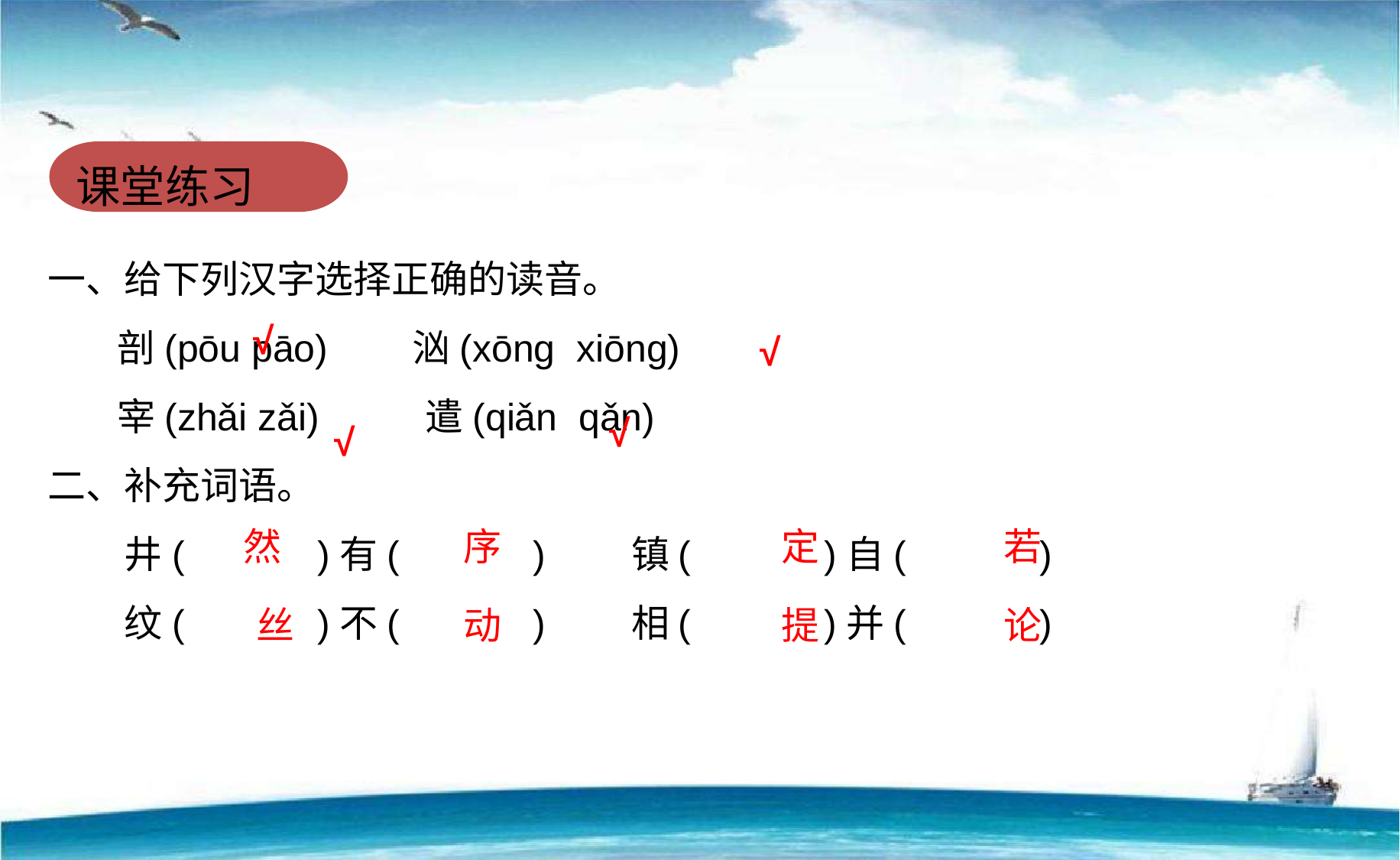

课堂练习
一、给下列汉字选择正确的读音。
       剖(pōu pāo)       汹(xōnɡ  xiōnɡ)
       宰(zhǎi zǎi)         遣(qiǎn  qǎn)
二、补充词语。
　　井(　　　)有(　　　)　　镇(　　　)自(　　　)
　　纹(　　　)不(　　　)　　相(　　　)并(　　　)
√
√
√
√
然
序
定
若
丝
动
提
论